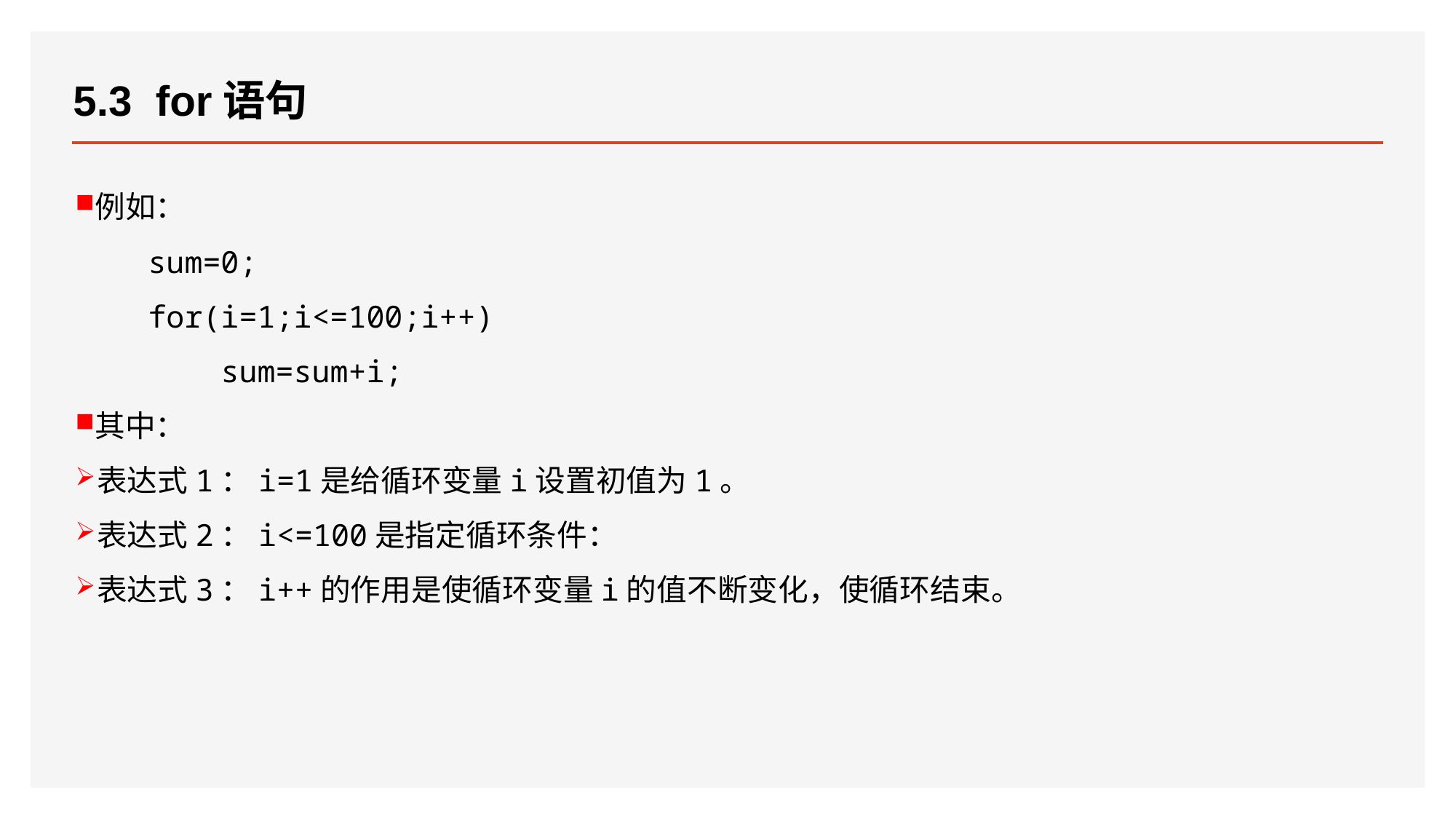

# 5.3  for语句
例如：
    sum=0;
    for(i=1;i<=100;i++)
        sum=sum+i;
其中：
表达式1：i=1是给循环变量i设置初值为1。
表达式2：i<=100是指定循环条件：
表达式3：i++的作用是使循环变量i的值不断变化，使循环结束。